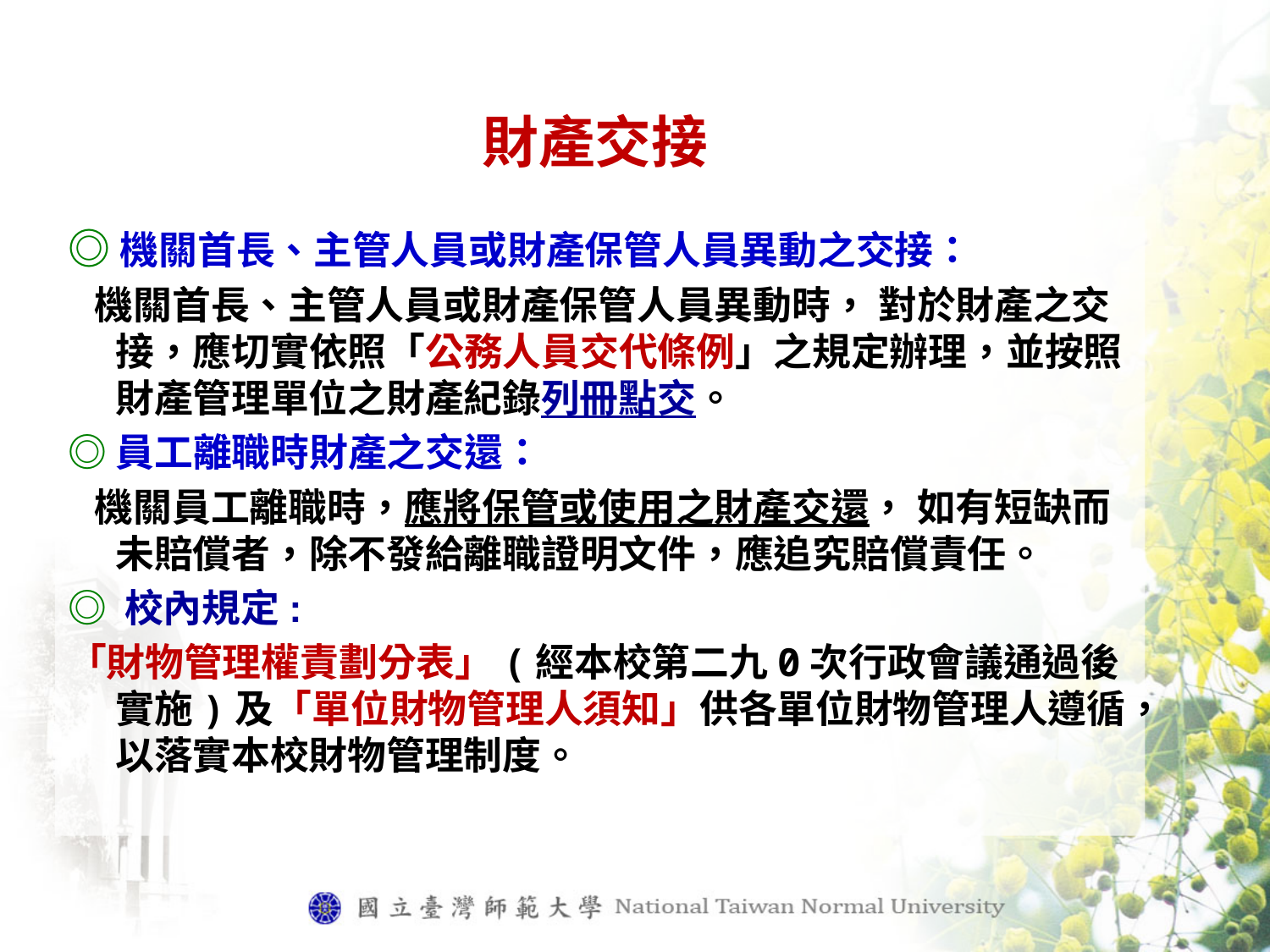

# 財產交接
◎機關首長、主管人員或財產保管人員異動之交接：
  機關首長、主管人員或財產保管人員異動時， 對於財產之交接，應切實依照「公務人員交代條例」之規定辦理，並按照財產管理單位之財產紀錄列冊點交。
◎員工離職時財產之交還：
  機關員工離職時，應將保管或使用之財產交還， 如有短缺而未賠償者，除不發給離職證明文件，應追究賠償責任。
◎ 校內規定:
「財物管理權責劃分表」(經本校第二九0次行政會議通過後實施)及「單位財物管理人須知」供各單位財物管理人遵循，以落實本校財物管理制度。